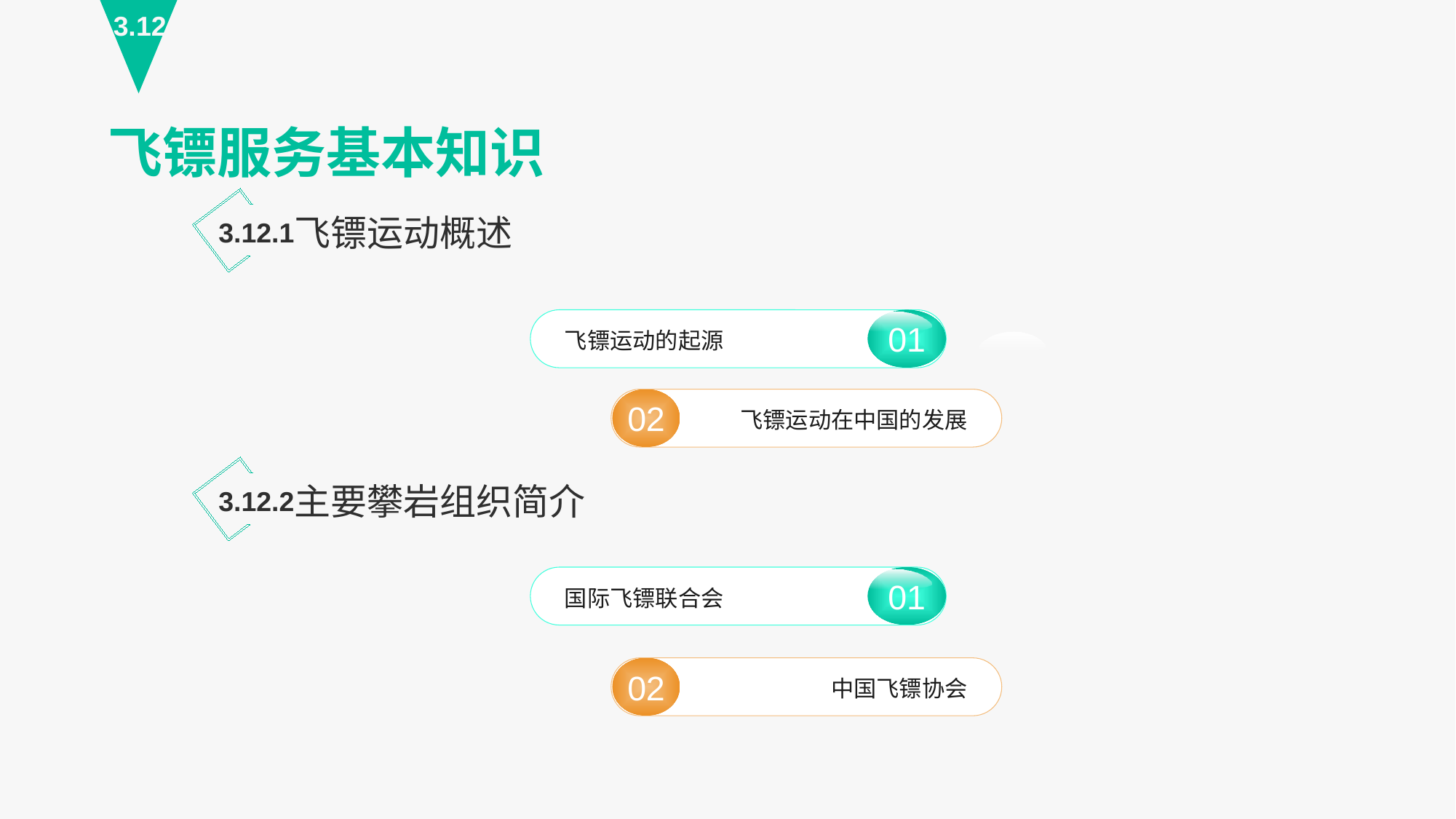

3.12
飞镖服务基本知识

飞镖运动概述
3.12.1

01
飞镖运动的起源

02
飞镖运动在中国的发展

主要攀岩组织简介
3.12.2

01
国际飞镖联合会
02
中国飞镖协会